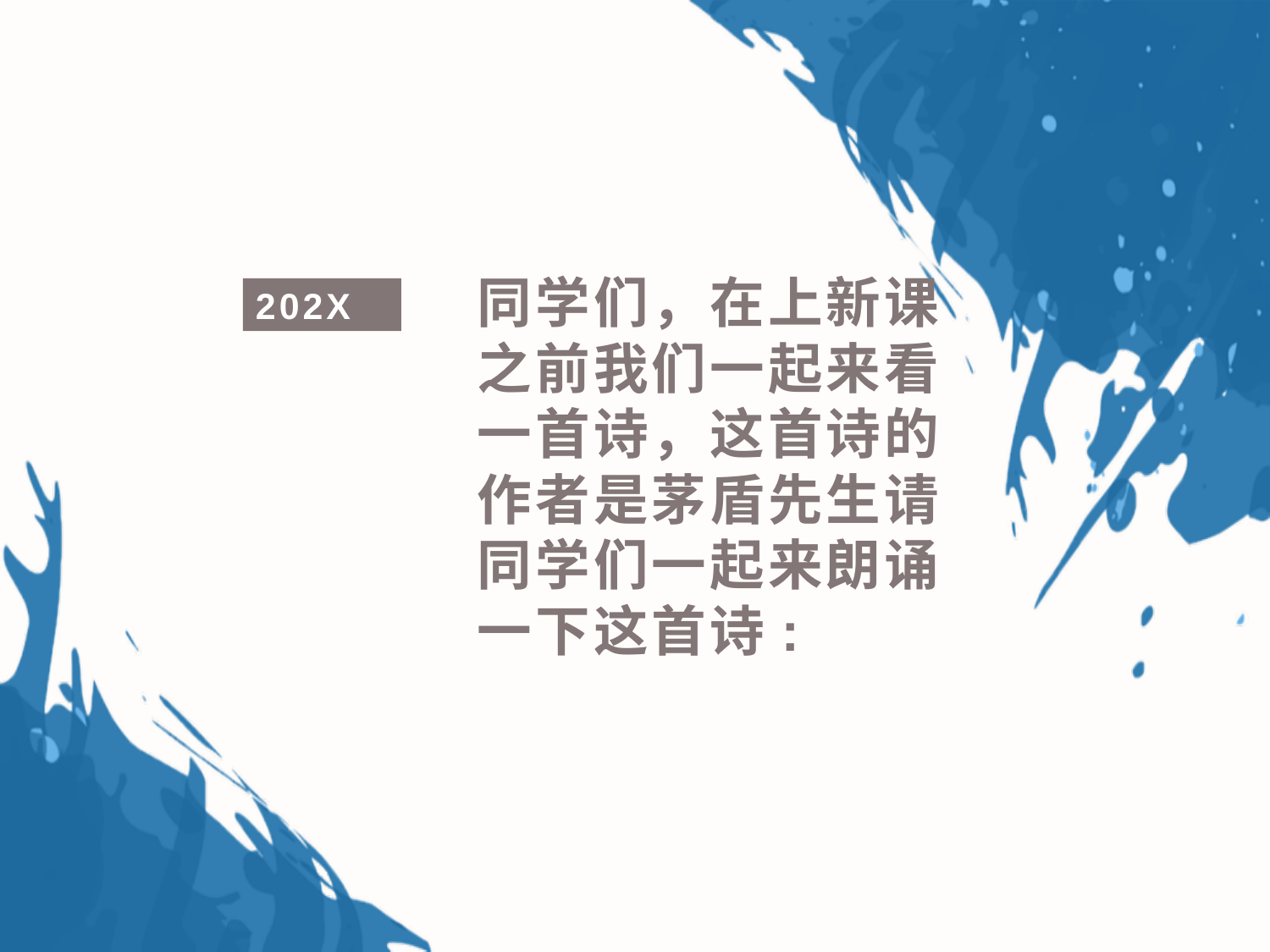

202X
同学们，在上新课之前我们一起来看一首诗，这首诗的作者是茅盾先生请同学们一起来朗诵一下这首诗: